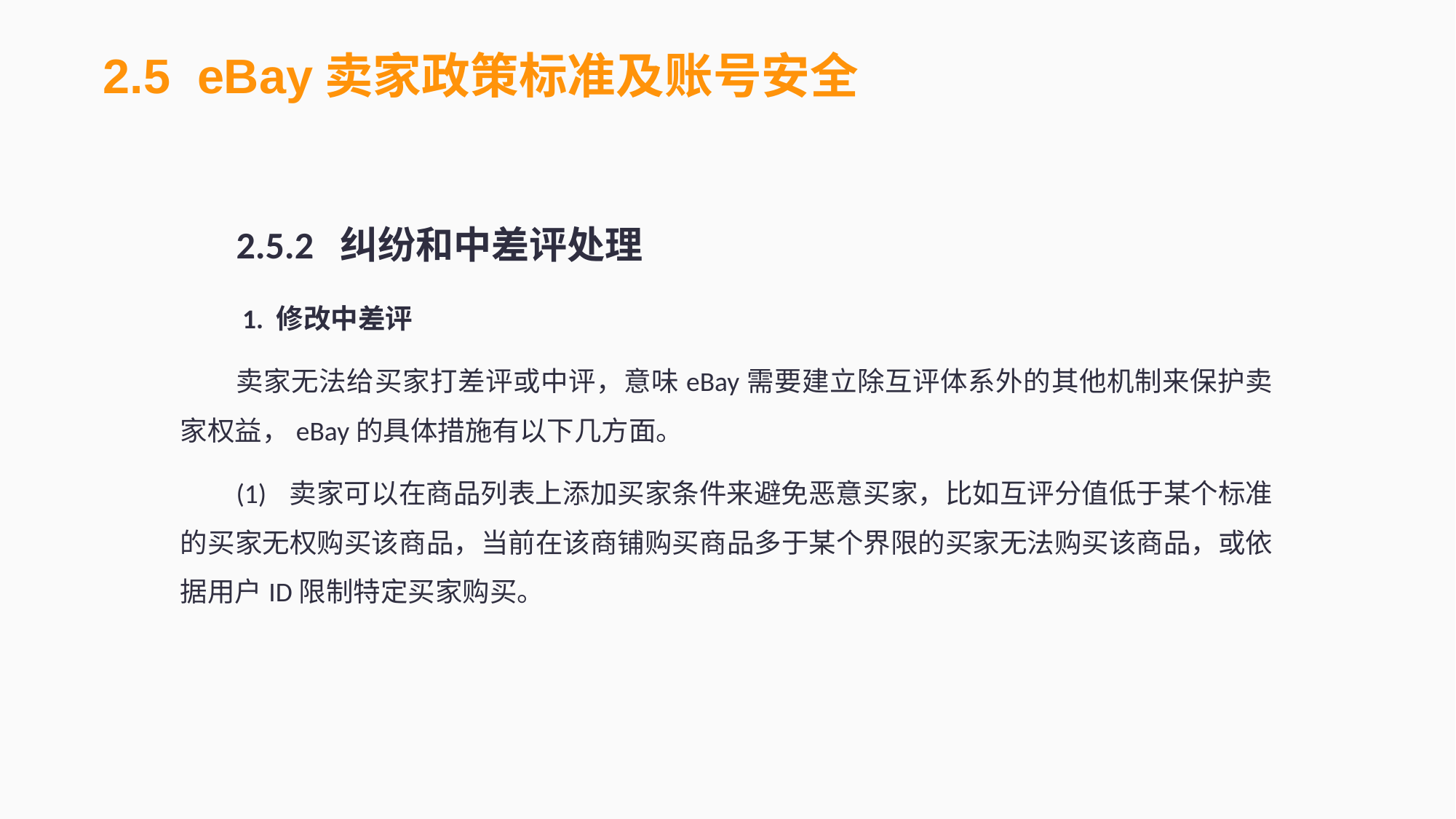

2.5  eBay卖家政策标准及账号安全
2.5.2  纠纷和中差评处理
 1. 修改中差评
卖家无法给买家打差评或中评，意味eBay需要建立除互评体系外的其他机制来保护卖家权益，eBay的具体措施有以下几方面。
(1)	卖家可以在商品列表上添加买家条件来避免恶意买家，比如互评分值低于某个标准的买家无权购买该商品，当前在该商铺购买商品多于某个界限的买家无法购买该商品，或依据用户ID限制特定买家购买。